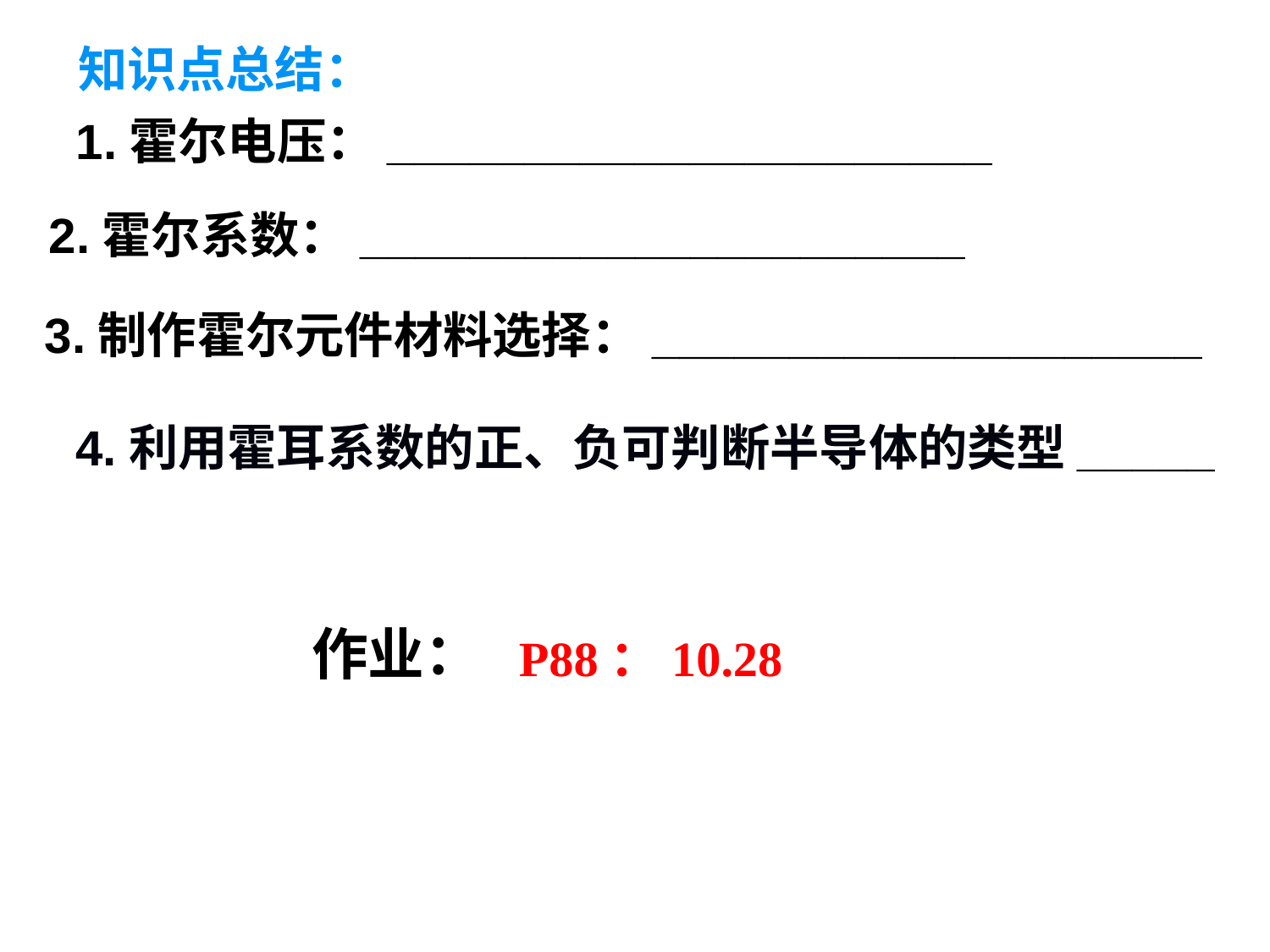

知识点总结：
1.霍尔电压：______________________

2.霍尔系数：______________________

3.制作霍尔元件材料选择：____________________

4.利用霍耳系数的正、负可判断半导体的类型_____
作业：
P88：10.28